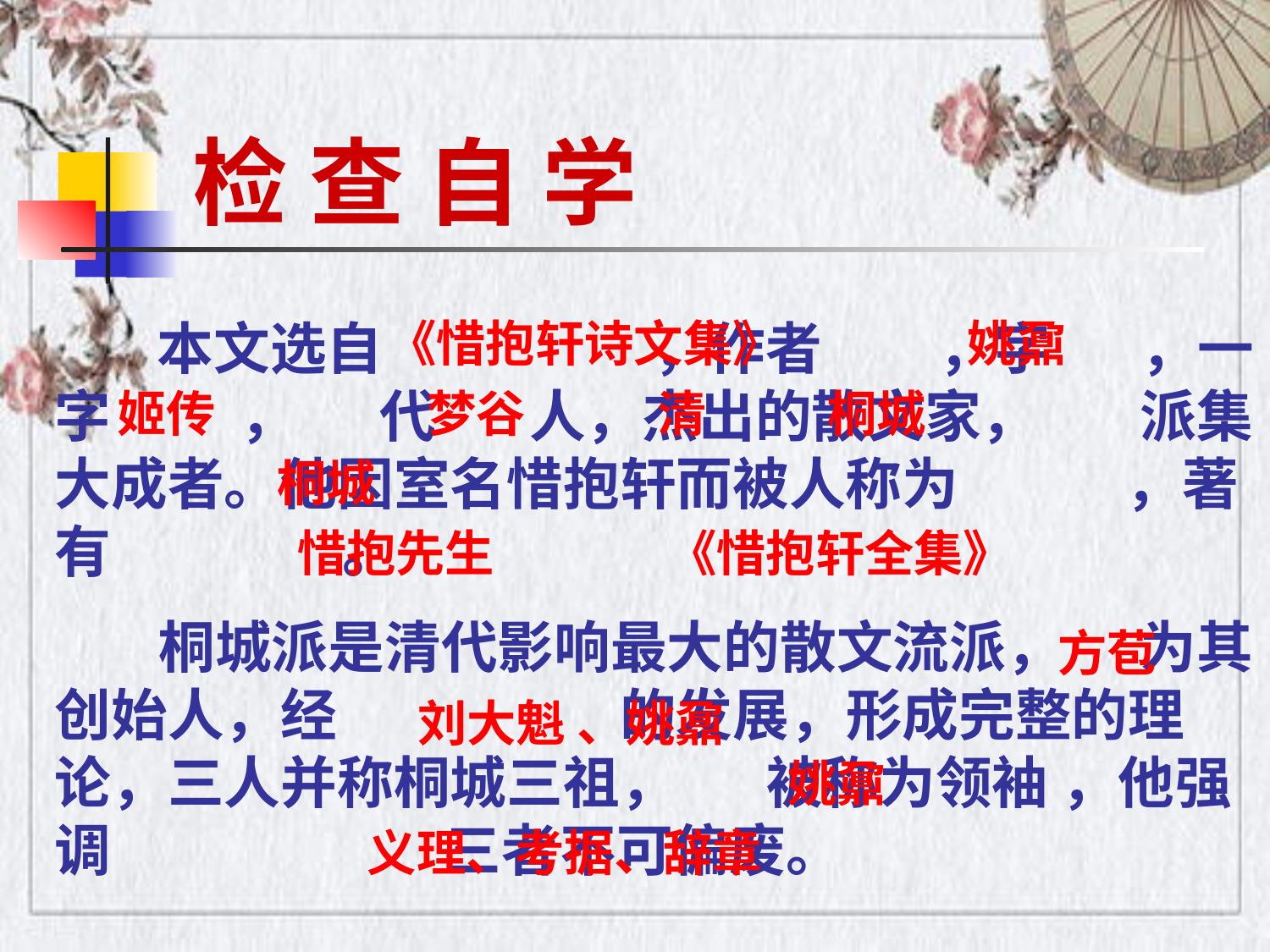

检 查 自 学
《惜抱轩诗文集》
姚鼐
       本文选自                     ，作者         ，字       ，一字          ，       代        人，杰出的散文家，        派集大成者。他因室名惜抱轩而被人称为             ，著有                  。
       桐城派是清代影响最大的散文流派，      为其创始人，经                      的发展，形成完整的理论，三人并称桐城三祖，       被称为领袖 ，他强调                          三者不可偏废。
姬传
梦谷
清
桐城
桐城
惜抱先生
《惜抱轩全集》
方苞
刘大魁 、姚鼐
姚鼐
义理、考据、辞章